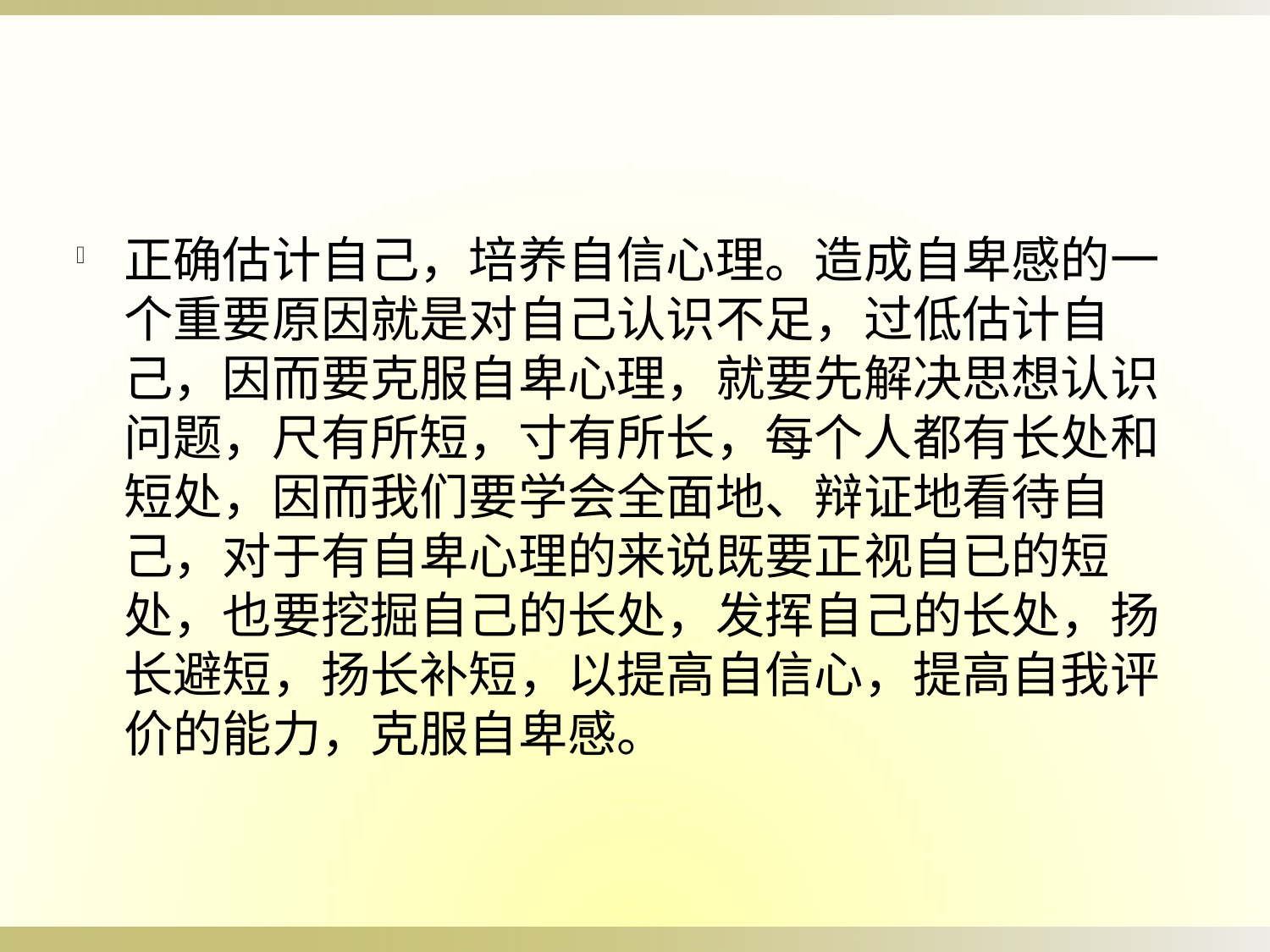

正确估计自己，培养自信心理。造成自卑感的一个重要原因就是对自己认识不足，过低估计自己，因而要克服自卑心理，就要先解决思想认识问题，尺有所短，寸有所长，每个人都有长处和短处，因而我们要学会全面地、辩证地看待自己，对于有自卑心理的来说既要正视自已的短处，也要挖掘自己的长处，发挥自己的长处，扬长避短，扬长补短，以提高自信心，提高自我评价的能力，克服自卑感。